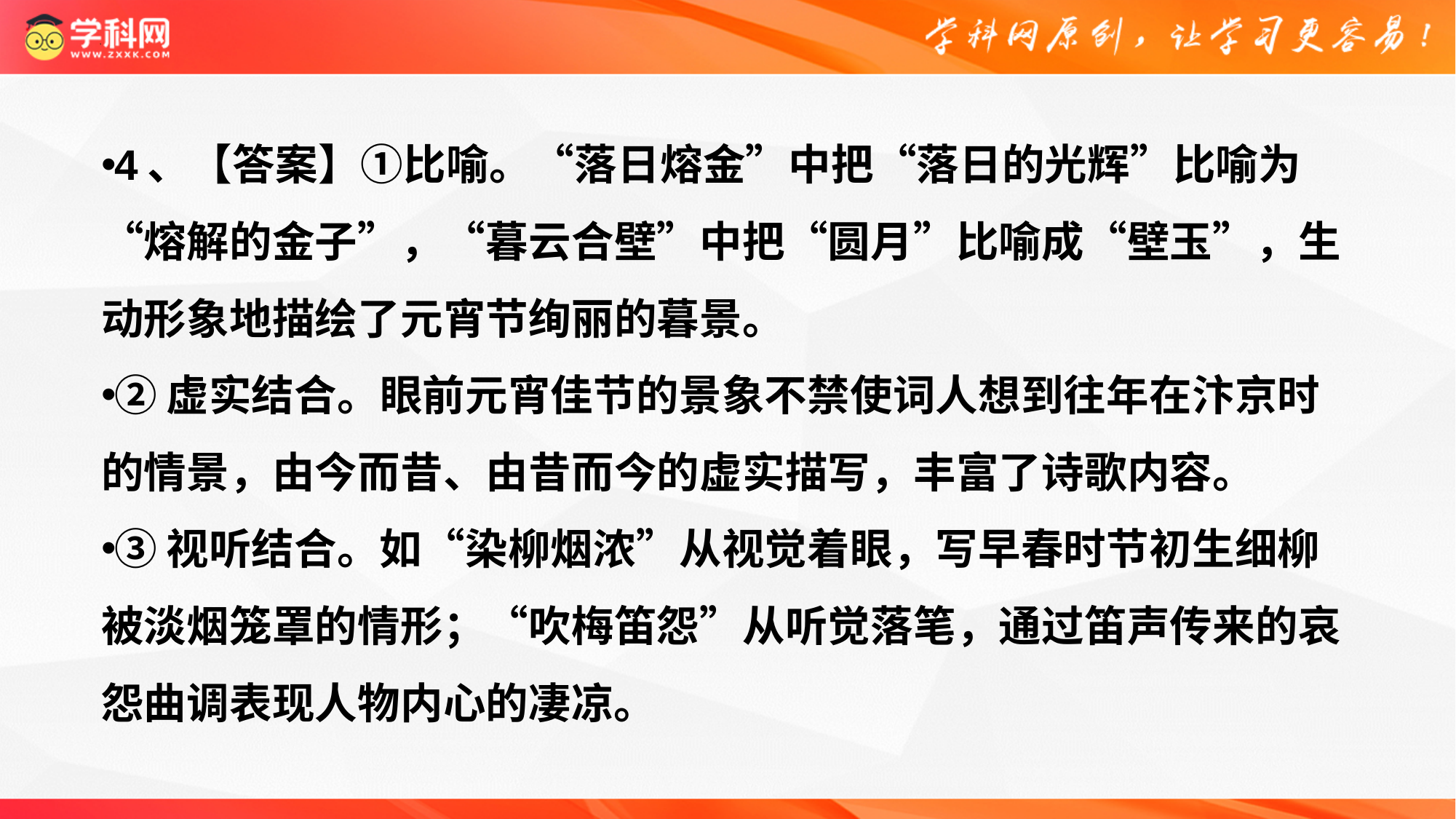

4、【答案】①比喻。“落日熔金”中把“落日的光辉”比喻为“熔解的金子”，“暮云合壁”中把“圆月”比喻成“壁玉”，生动形象地描绘了元宵节绚丽的暮景。
②虚实结合。眼前元宵佳节的景象不禁使词人想到往年在汴京时的情景，由今而昔、由昔而今的虚实描写，丰富了诗歌内容。
③视听结合。如“染柳烟浓”从视觉着眼，写早春时节初生细柳被淡烟笼罩的情形；“吹梅笛怨”从听觉落笔，通过笛声传来的哀怨曲调表现人物内心的凄凉。